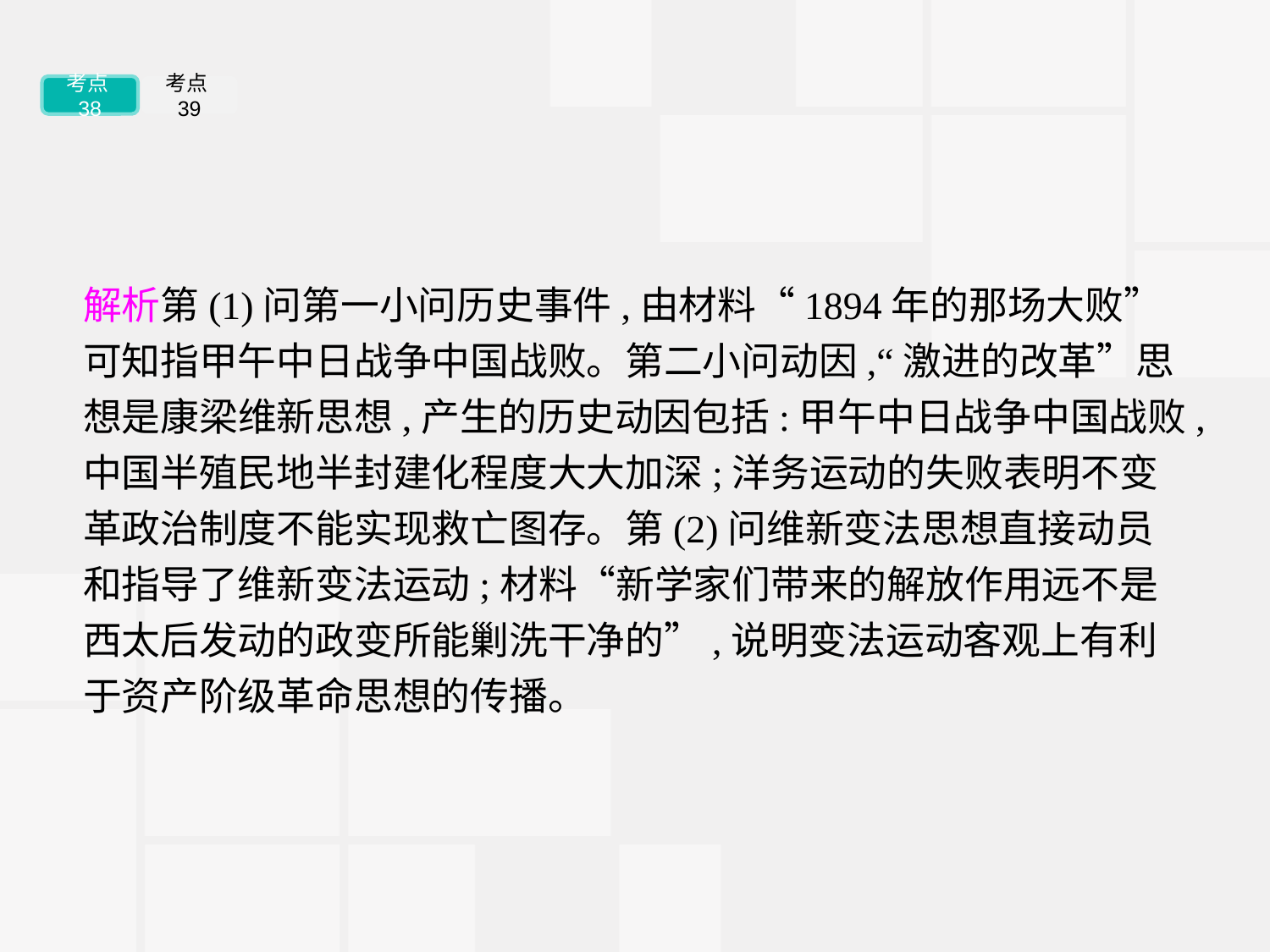

考点38
考点39
解析第(1)问第一小问历史事件,由材料“1894年的那场大败”可知指甲午中日战争中国战败。第二小问动因,“激进的改革”思想是康梁维新思想,产生的历史动因包括:甲午中日战争中国战败,中国半殖民地半封建化程度大大加深;洋务运动的失败表明不变革政治制度不能实现救亡图存。第(2)问维新变法思想直接动员和指导了维新变法运动;材料“新学家们带来的解放作用远不是西太后发动的政变所能剿洗干净的”,说明变法运动客观上有利于资产阶级革命思想的传播。